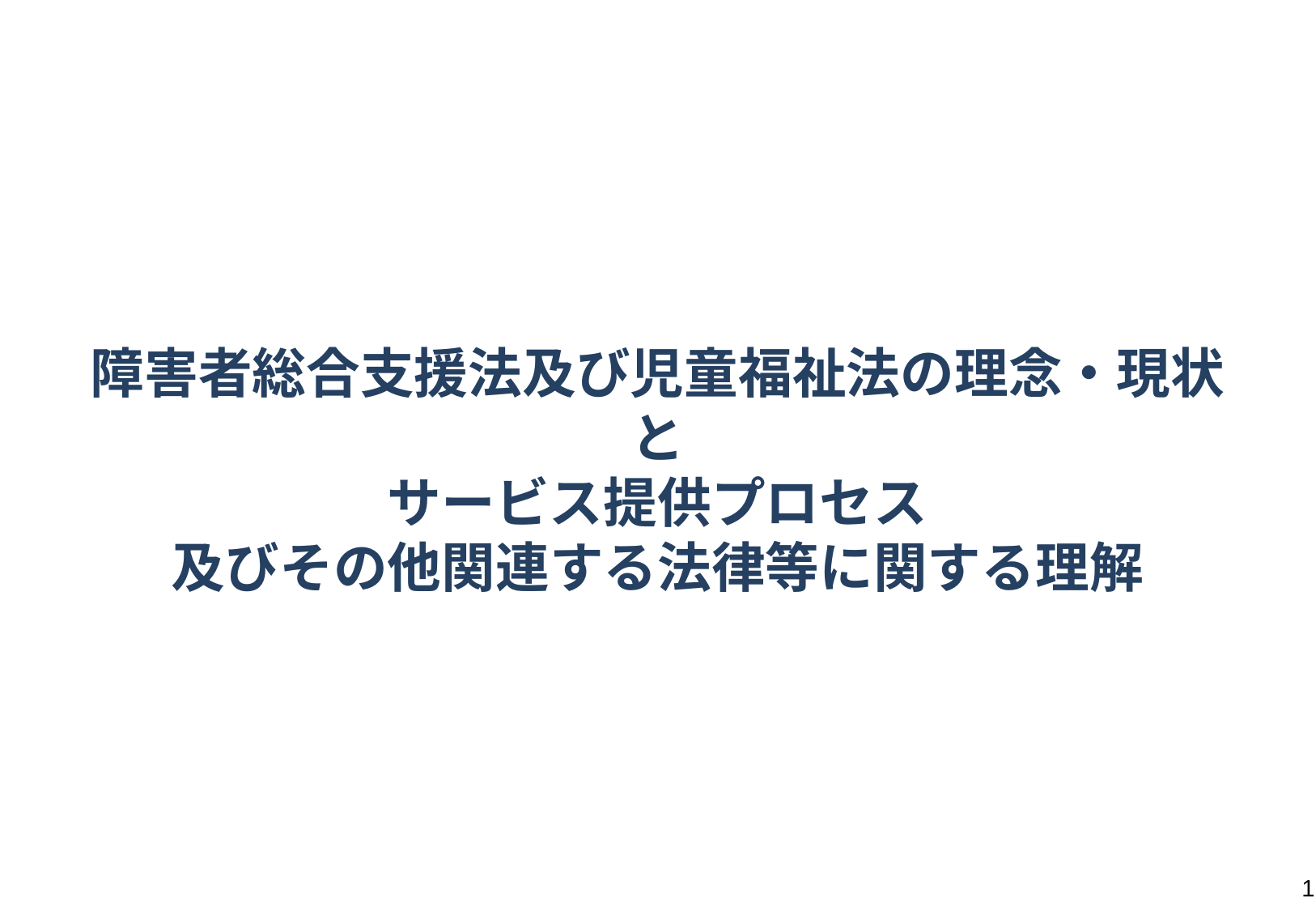

障害者総合支援法及び児童福祉法の理念・現状と
サービス提供プロセス
及びその他関連する法律等に関する理解

1